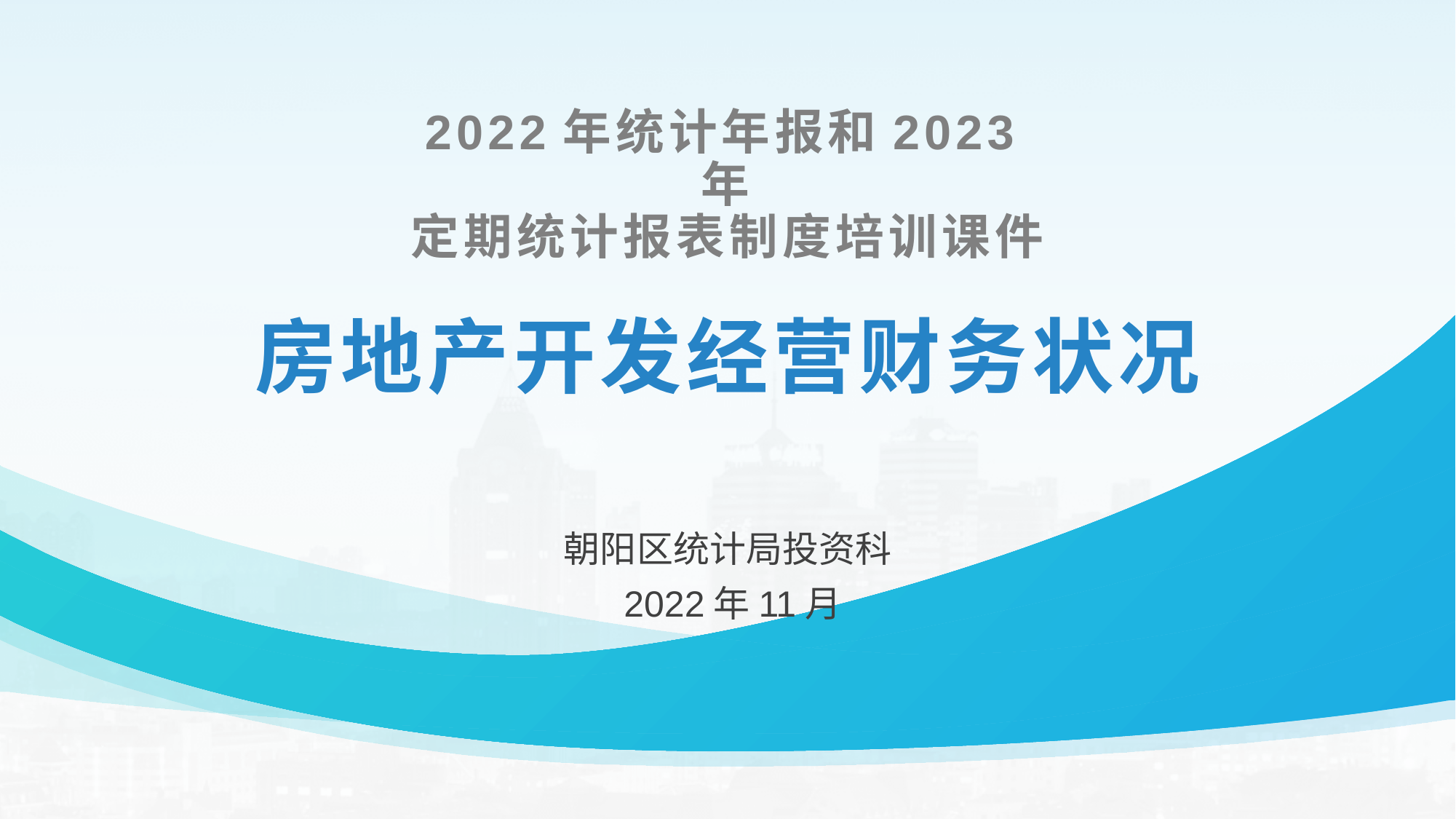

2022年统计年报和2023年
定期统计报表制度培训课件
房地产开发经营财务状况
朝阳区统计局投资科
 2022年11月